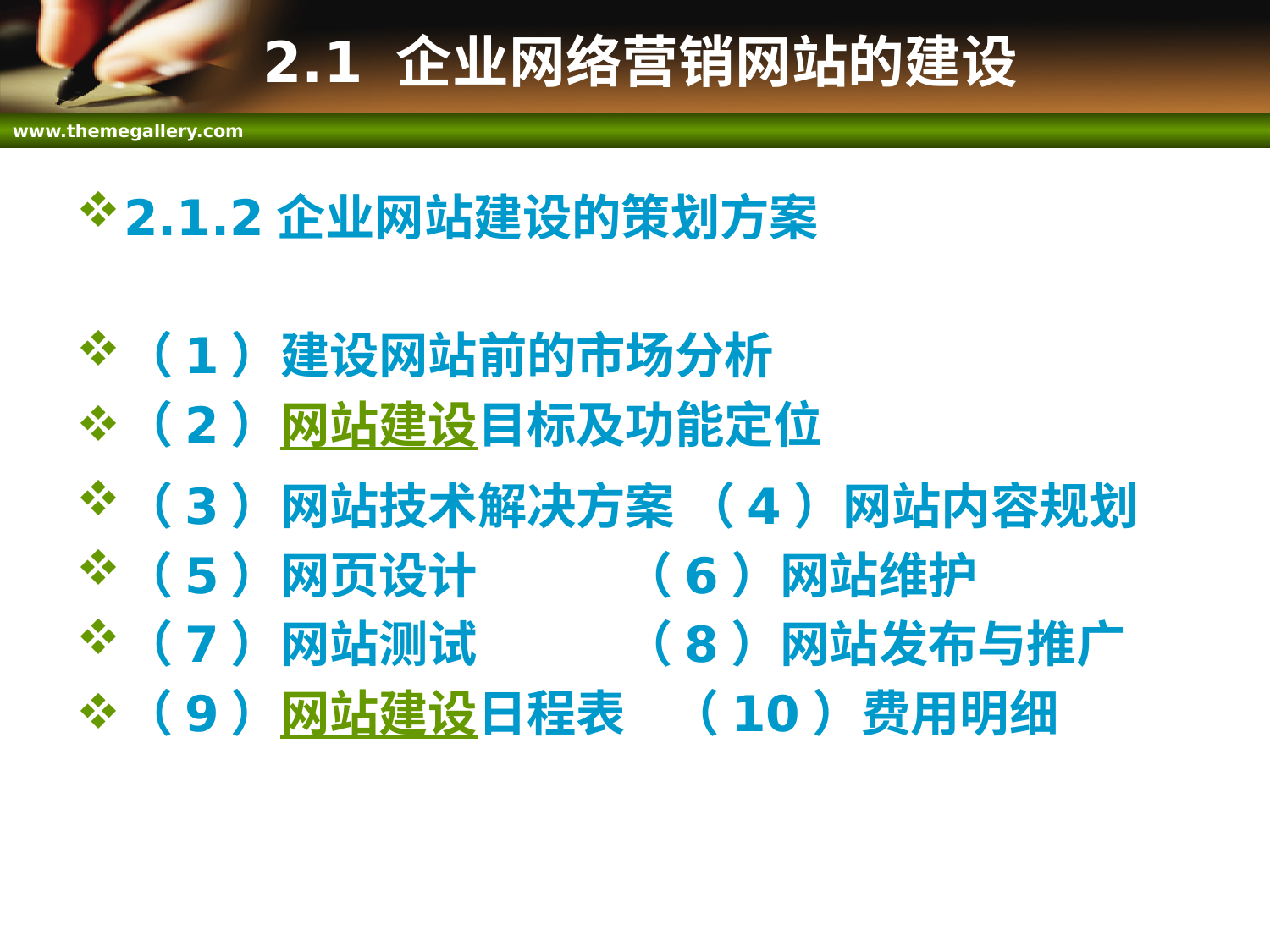

# 2.1 企业网络营销网站的建设
2.1.2企业网站建设的策划方案

（1）建设网站前的市场分析
（2）网站建设目标及功能定位
（3）网站技术解决方案 （4）网站内容规划
（5）网页设计             （6）网站维护
（7）网站测试             （8）网站发布与推广
（9）网站建设日程表    （10）费用明细